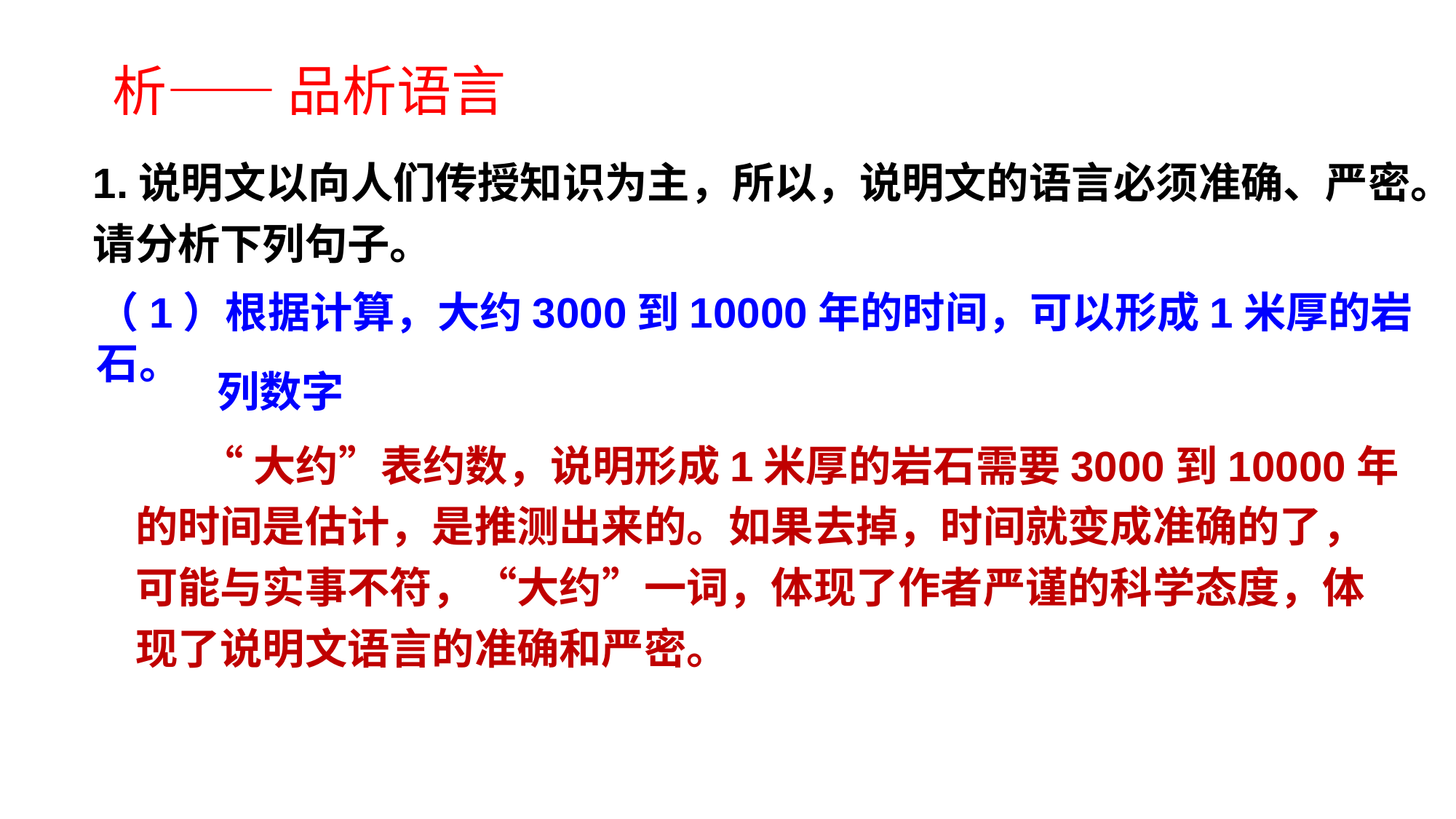

析—— 品析语言
1.说明文以向人们传授知识为主，所以，说明文的语言必须准确、严密。请分析下列句子。
（1）根据计算，大约3000到10000年的时间，可以形成1米厚的岩石。
    列数字
        “大约”表约数，说明形成1米厚的岩石需要3000到10000年的时间是估计，是推测出来的。如果去掉，时间就变成准确的了，可能与实事不符，“大约”一词，体现了作者严谨的科学态度，体现了说明文语言的准确和严密。